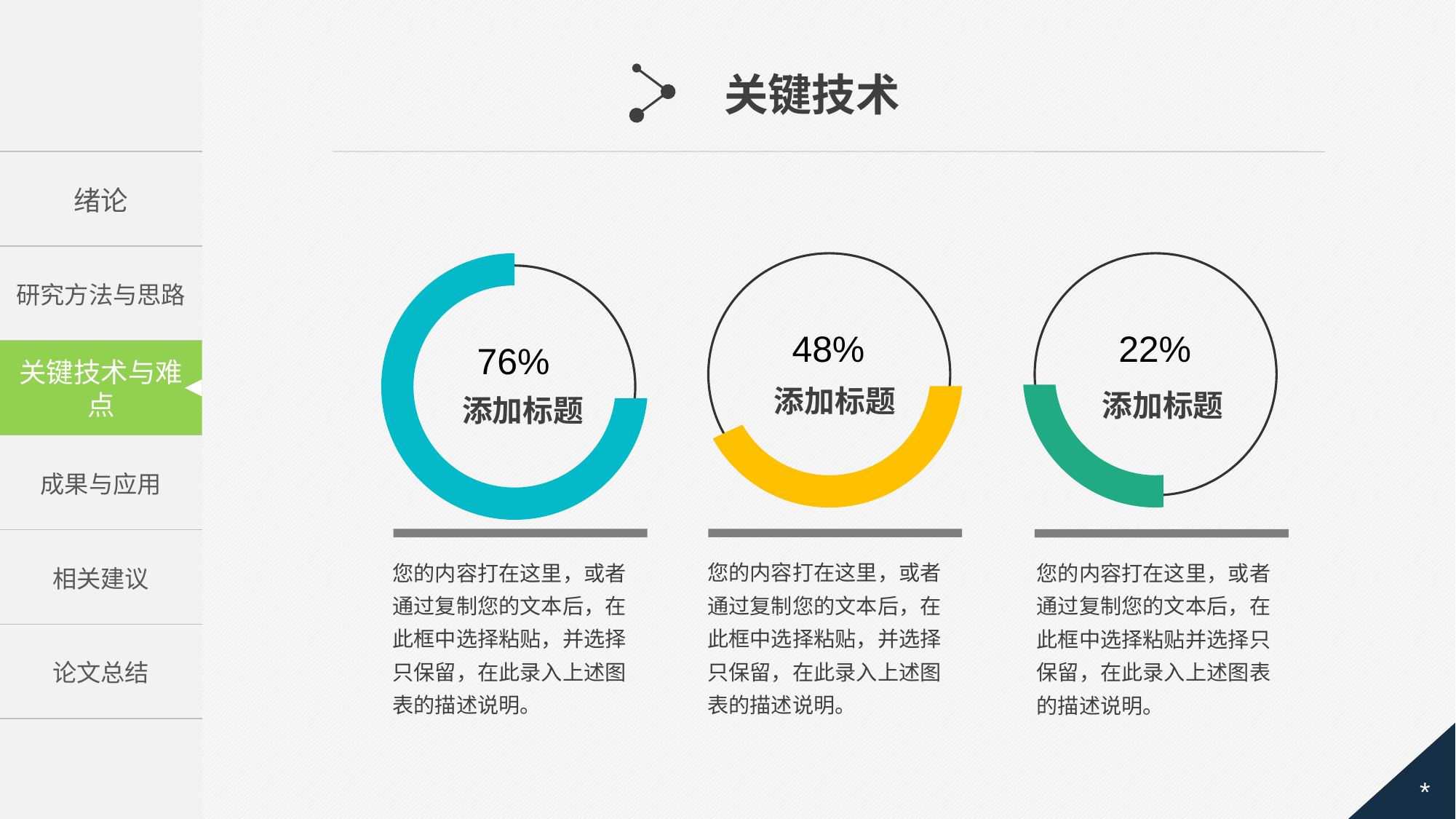

关键技术

| 绪论 |
| --- |
| 研究方法与思路 |
| 关键技术与难点 |
| 成果与应用 |
| 相关建议 |
| 论文总结 |

76%
添加标题

48%
添加标题

22%
添加标题

关键技术与难点

您的内容打在这里，或者通过复制您的文本后，在此框中选择粘贴，并选择只保留，在此录入上述图表的描述说明。

您的内容打在这里，或者通过复制您的文本后，在此框中选择粘贴，并选择只保留，在此录入上述图表的描述说明。

您的内容打在这里，或者通过复制您的文本后，在此框中选择粘贴并选择只保留，在此录入上述图表的描述说明。

*